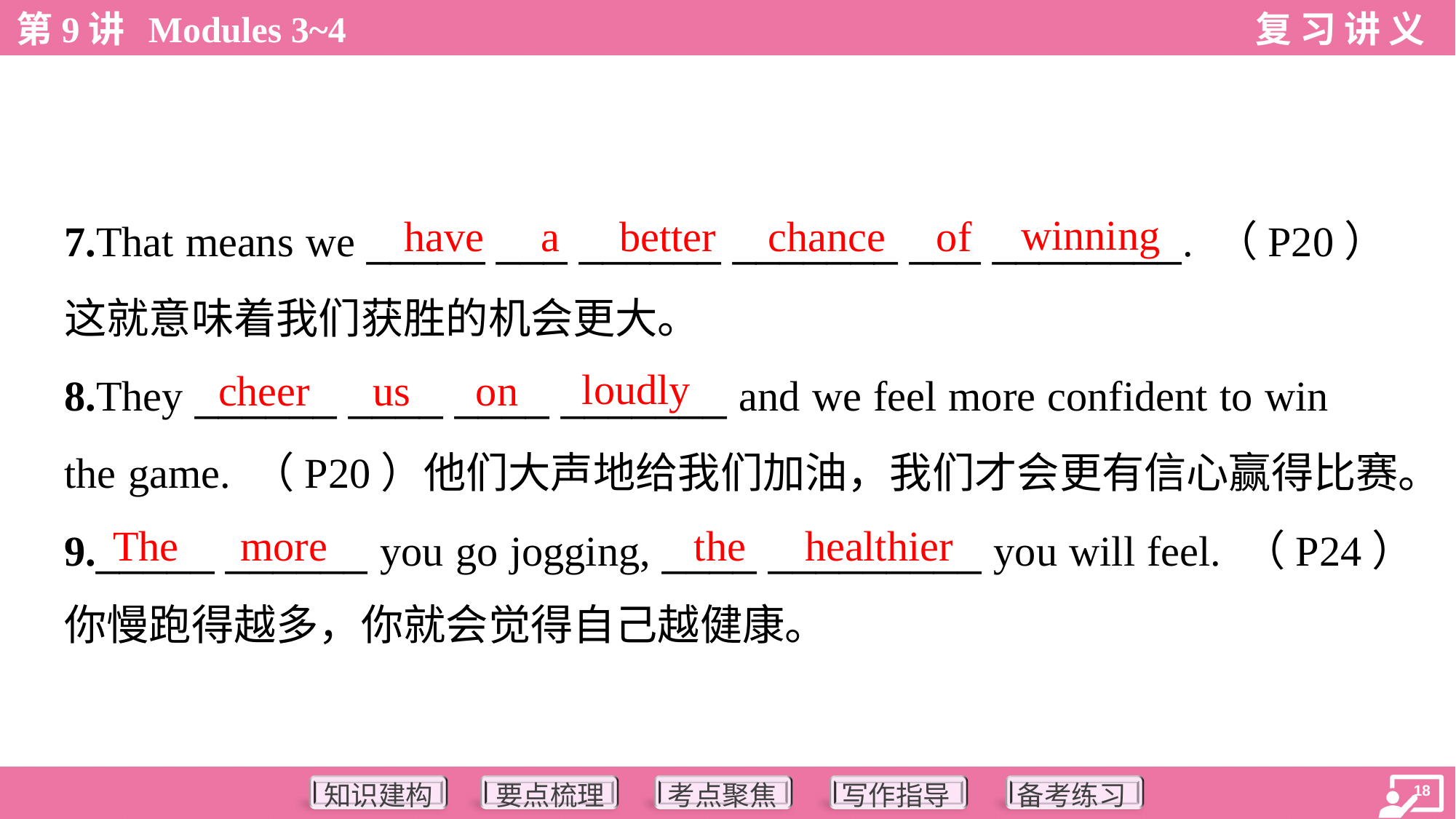

winning
have
a
better
chance
of
7.That means we _____ ___ ______ _______ ___ ________. （P20）
这就意味着我们获胜的机会更大。
8.They ______ ____ ____ _______ and we feel more confident to win
the game. （P20）他们大声地给我们加油，我们才会更有信心赢得比赛。
9._____ ______ you go jogging, ____ _________ you will feel. （P24）
你慢跑得越多，你就会觉得自己越健康。
loudly
cheer
us
on
The
more
the
healthier